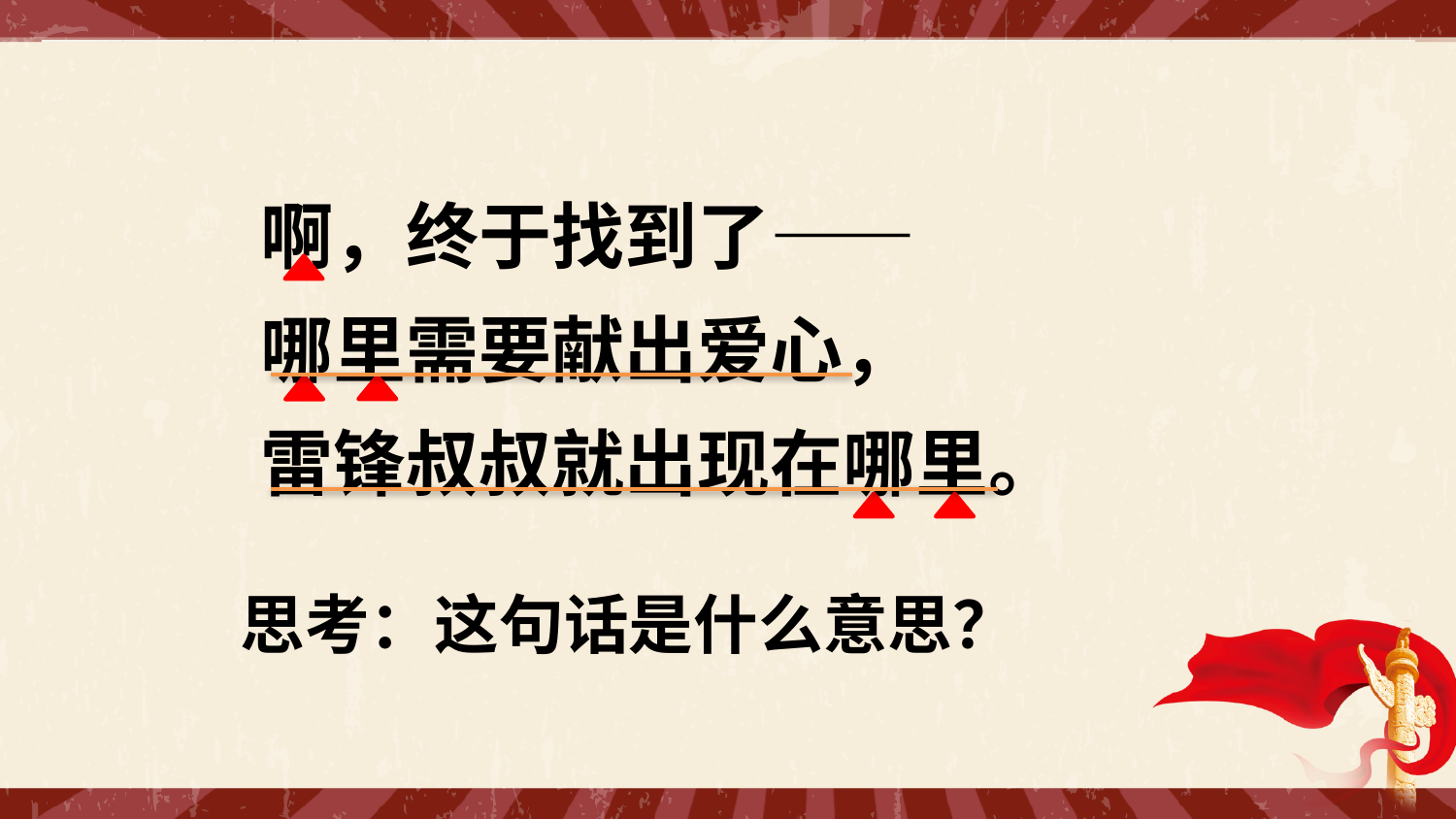

啊，终于找到了——
哪里需要献出爱心，
雷锋叔叔就出现在哪里。

   思考：这句话是什么意思？